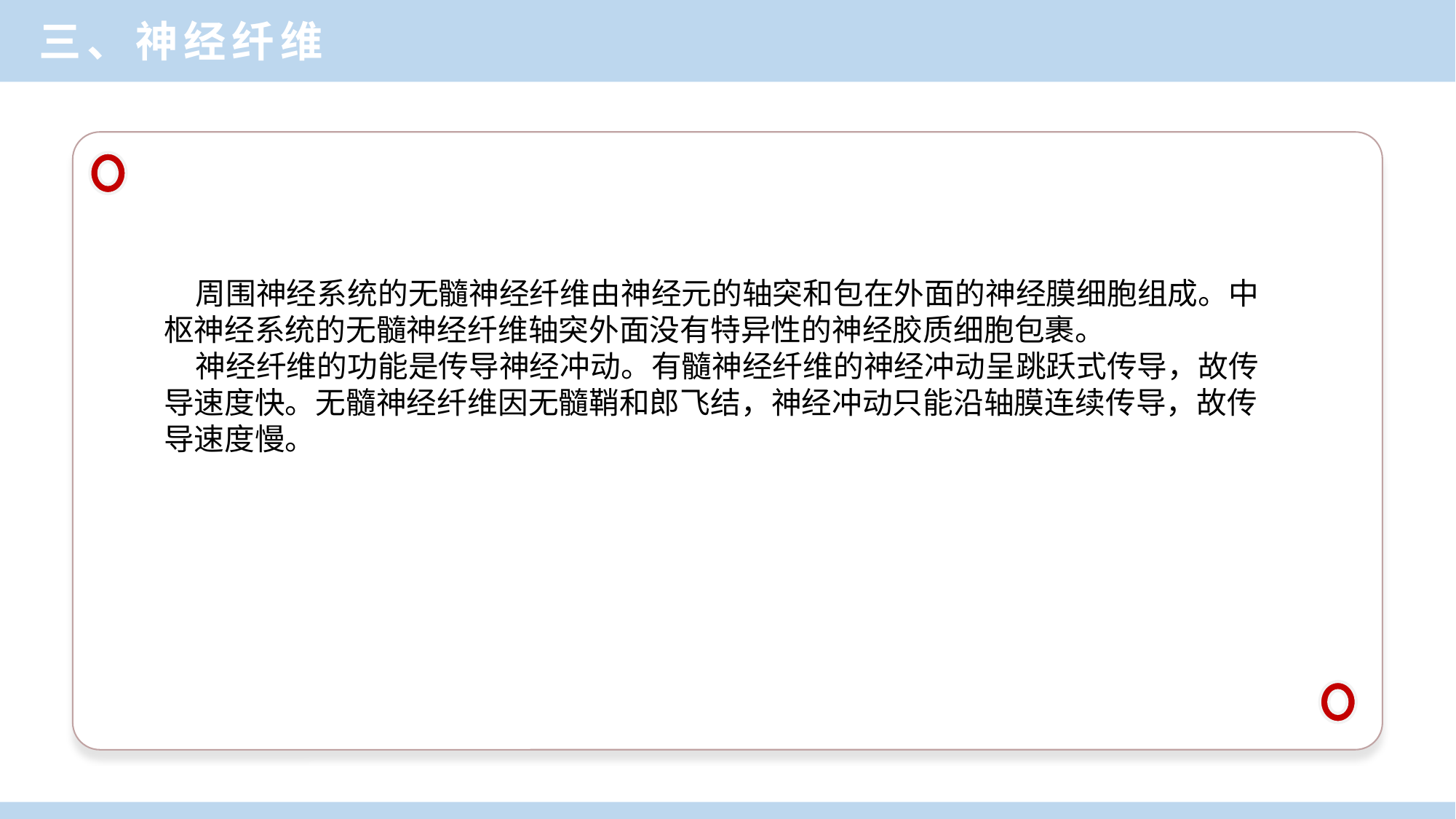

三、神经纤维

周围神经系统的无髓神经纤维由神经元的轴突和包在外面的神经膜细胞组成。中枢神经系统的无髓神经纤维轴突外面没有特异性的神经胶质细胞包裹。
神经纤维的功能是传导神经冲动。有髓神经纤维的神经冲动呈跳跃式传导，故传导速度快。无髓神经纤维因无髓鞘和郎飞结，神经冲动只能沿轴膜连续传导，故传导速度慢。